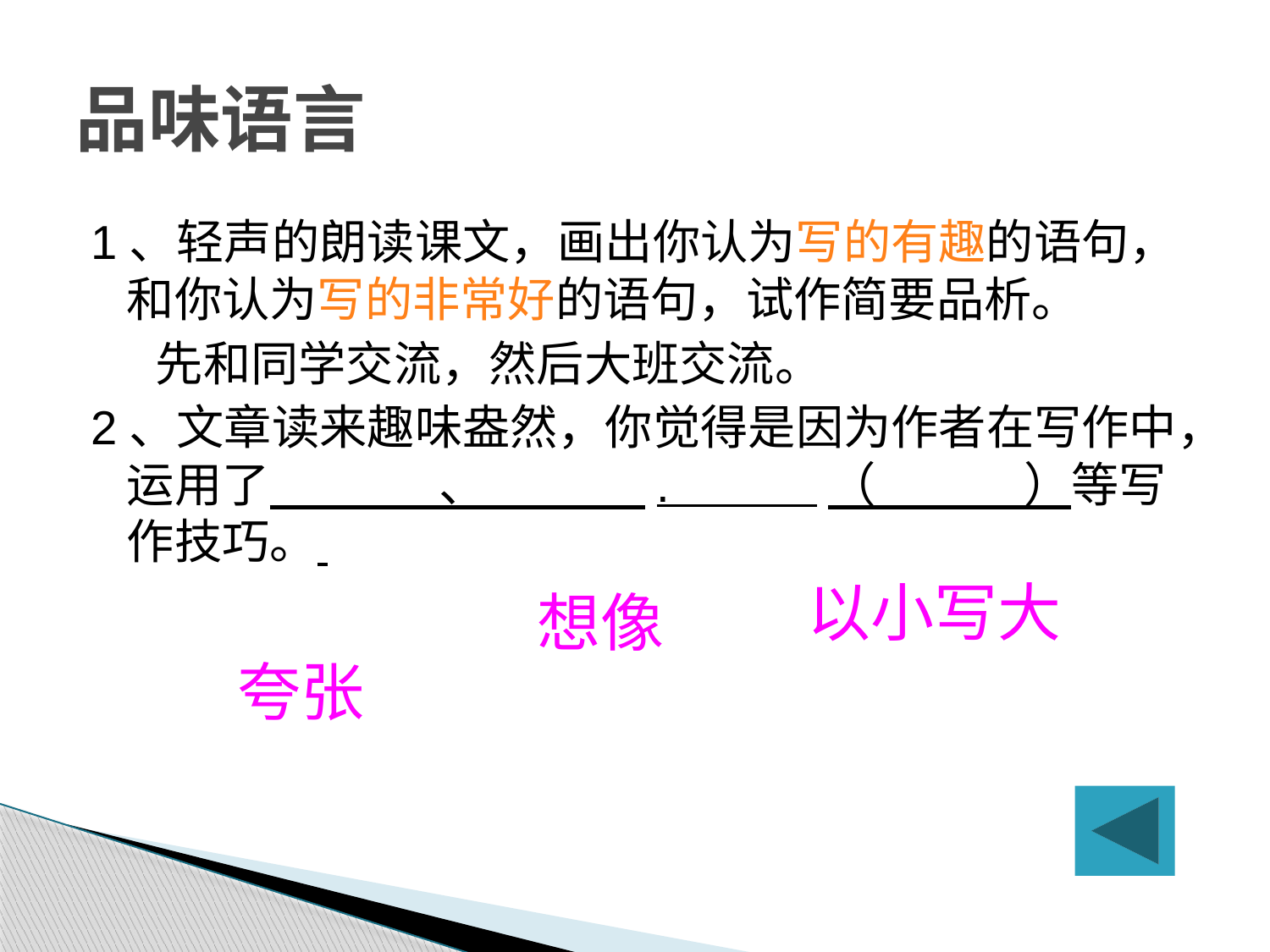

# 品味语言
1、轻声的朗读课文，画出你认为写的有趣的语句，和你认为写的非常好的语句，试作简要品析。
     先和同学交流，然后大班交流。
2、文章读来趣味盎然，你觉得是因为作者在写作中，运用了                、               .           （              ）等写作技巧。
以小写大
想像
夸张